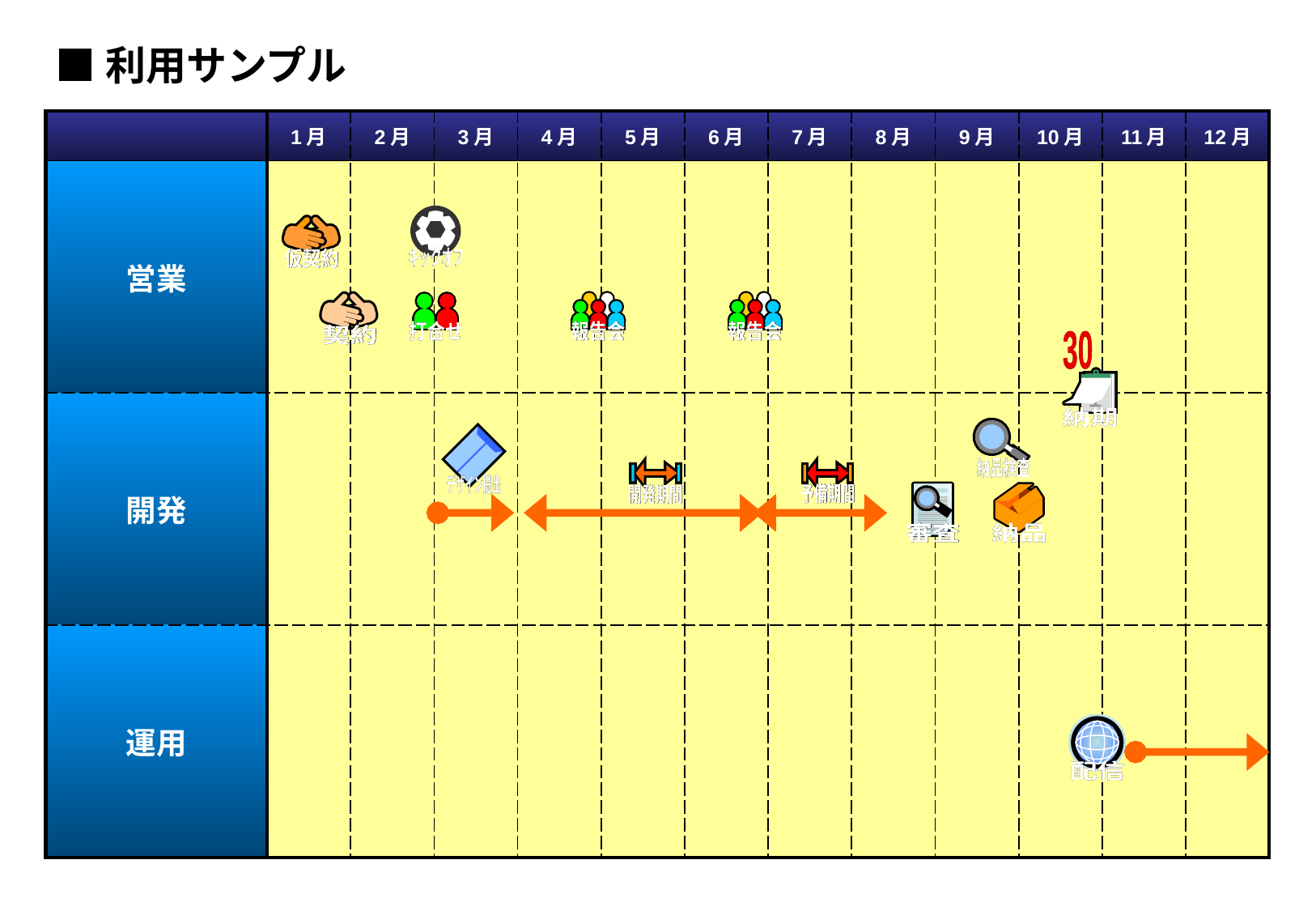

■利用サンプル
|  | 1月 | 2月 | 3月 | 4月 | 5月 | 6月 | 7月 | 8月 | 9月 | 10月 | 11月 | 12月 |
| --- | --- | --- | --- | --- | --- | --- | --- | --- | --- | --- | --- | --- |
| 営業 |  |  |  |  |  |  |  |  |  |  |  |  |
| 開発 |  |  |  |  |  |  |  |  |  |  |  |  |
| 運用 |  |  |  |  |  |  |  |  |  |  |  |  |

キックオフ
キックオフ

仮契約
仮契約

契約
契約

報告会
報告会

報告会
報告会

打合せ
打合せ
30
30

1
納期
納期

納品検査
納品検査

デザイン提出
デザイン提出

開発期間
開発期間

予備期間
予備期間

審査
審査

納品
納品

配信
配信